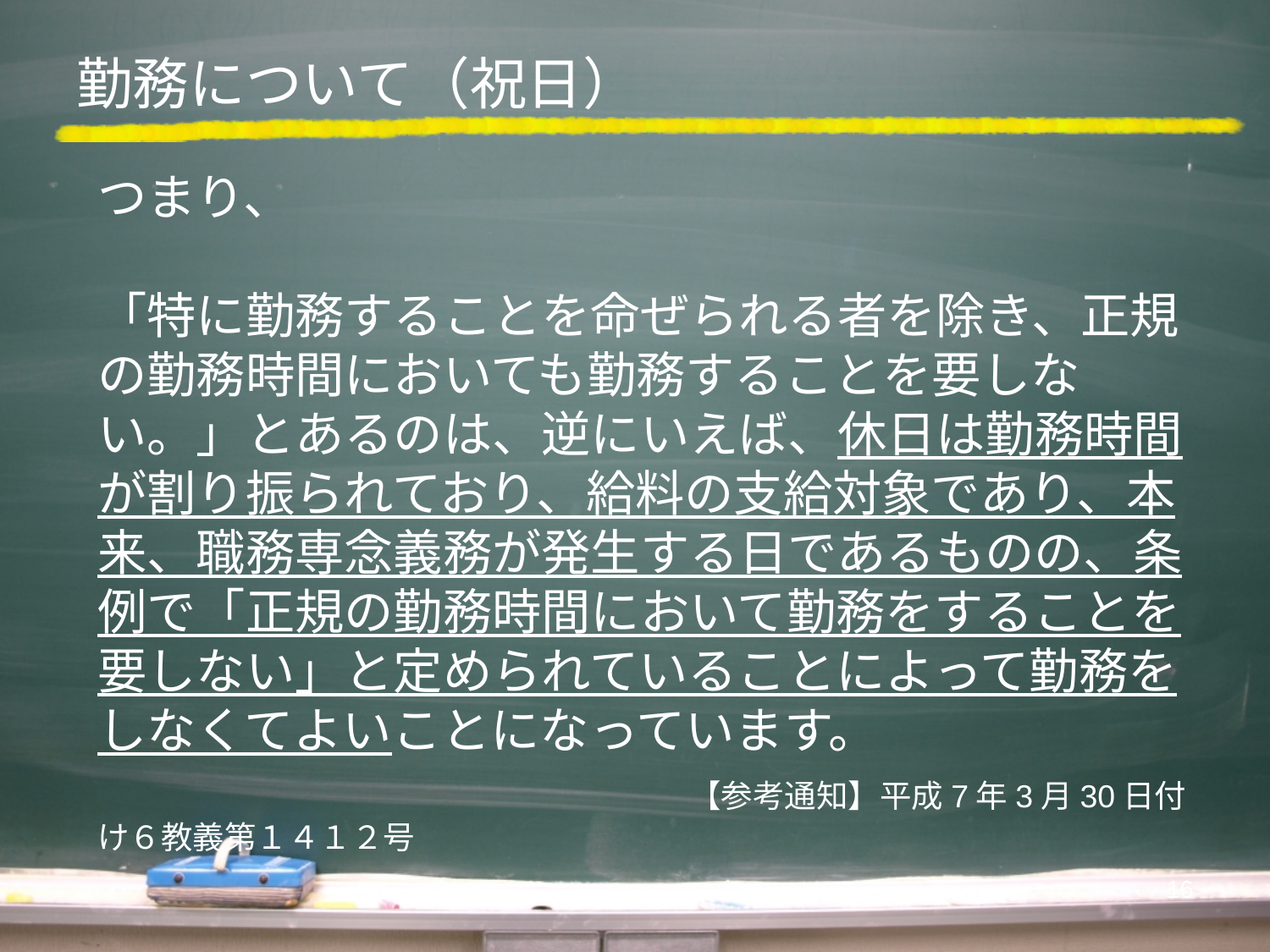

# 勤務について（祝日）
つまり、

「特に勤務することを命ぜられる者を除き、正規の勤務時間においても勤務することを要しない。」とあるのは、逆にいえば、休日は勤務時間が割り振られており、給料の支給対象であり、本来、職務専念義務が発生する日であるものの、条例で「正規の勤務時間において勤務をすることを要しない」と定められていることによって勤務をしなくてよいことになっています。
　　　　　　　　　　　　【参考通知】平成7年3月30日付け６教義第１４１２号
16